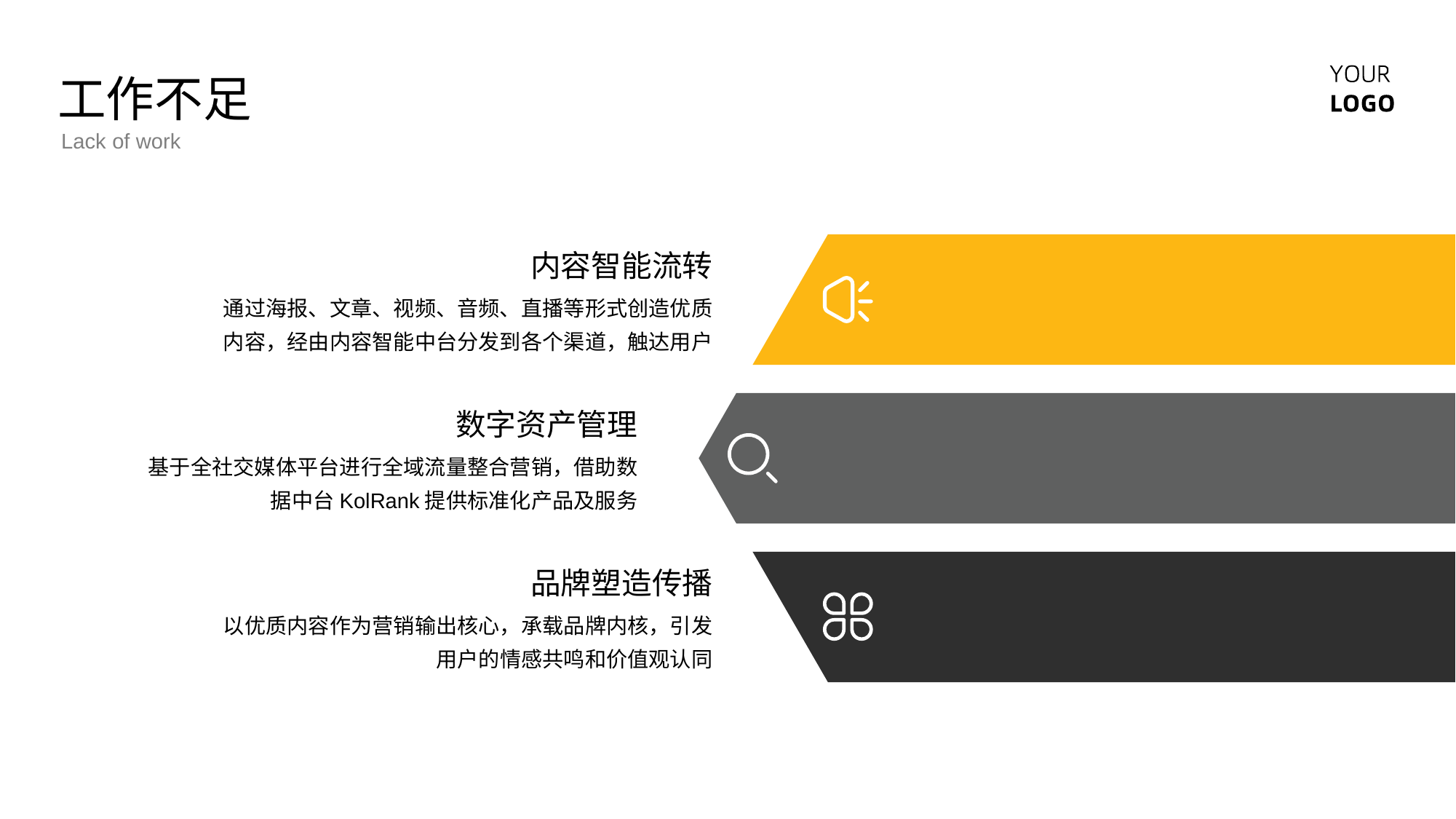

工作不足
Lack of work

内容智能流转

通过海报、文章、视频、音频、直播等形式创造优质内容，经由内容智能中台分发到各个渠道，触达用户

数字资产管理

基于全社交媒体平台进行全域流量整合营销，借助数据中台KolRank提供标准化产品及服务

品牌塑造传播

以优质内容作为营销输出核心，承载品牌内核，引发用户的情感共鸣和价值观认同